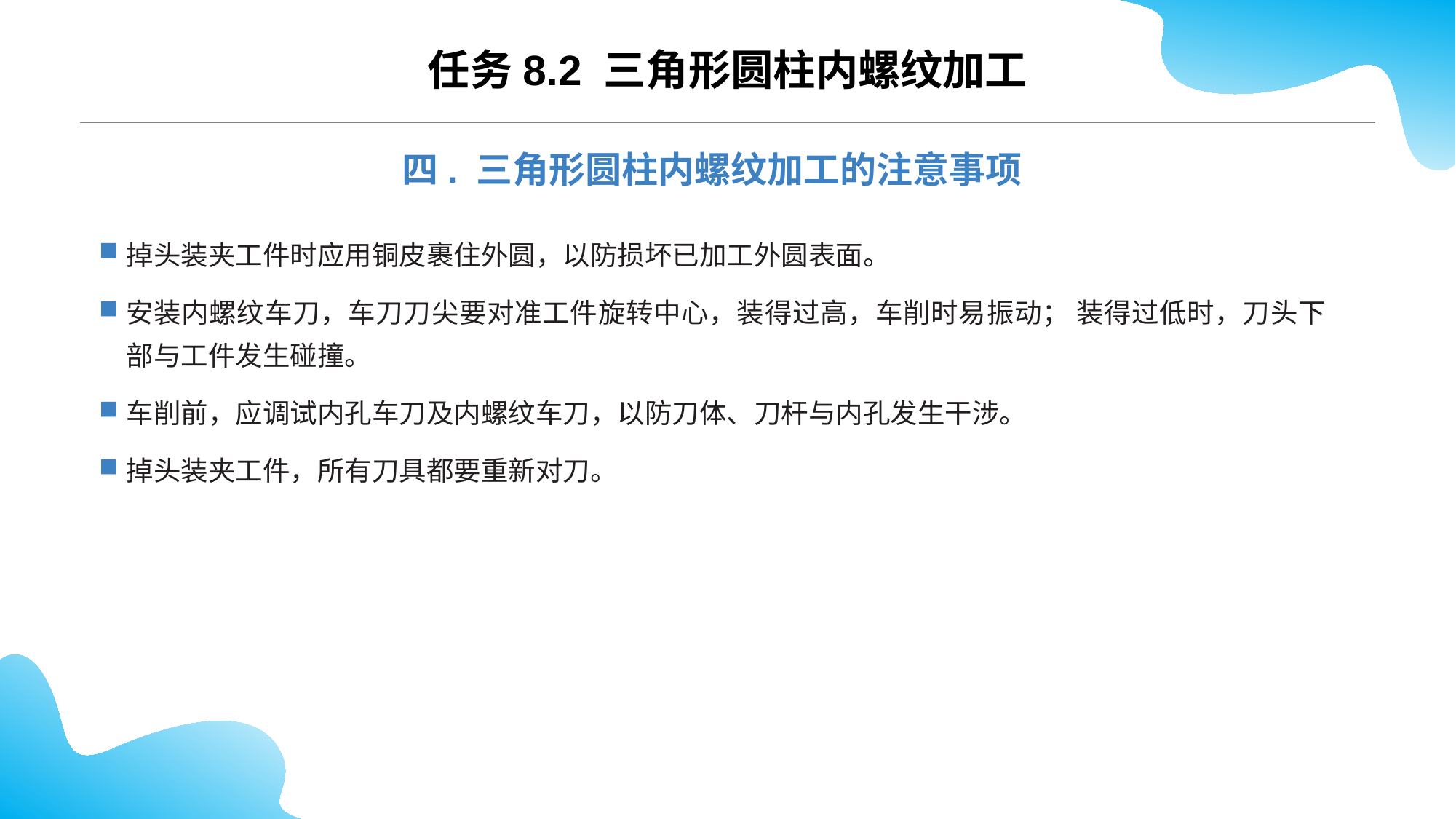

任务8.2 三角形圆柱内螺纹加工
四. 三角形圆柱内螺纹加工的注意事项
掉头装夹工件时应用铜皮裹住外圆，以防损坏已加工外圆表面。
安装内螺纹车刀，车刀刀尖要对准工件旋转中心，装得过高，车削时易振动； 装得过低时，刀头下部与工件发生碰撞。
车削前，应调试内孔车刀及内螺纹车刀，以防刀体、刀杆与内孔发生干涉。
掉头装夹工件，所有刀具都要重新对刀。